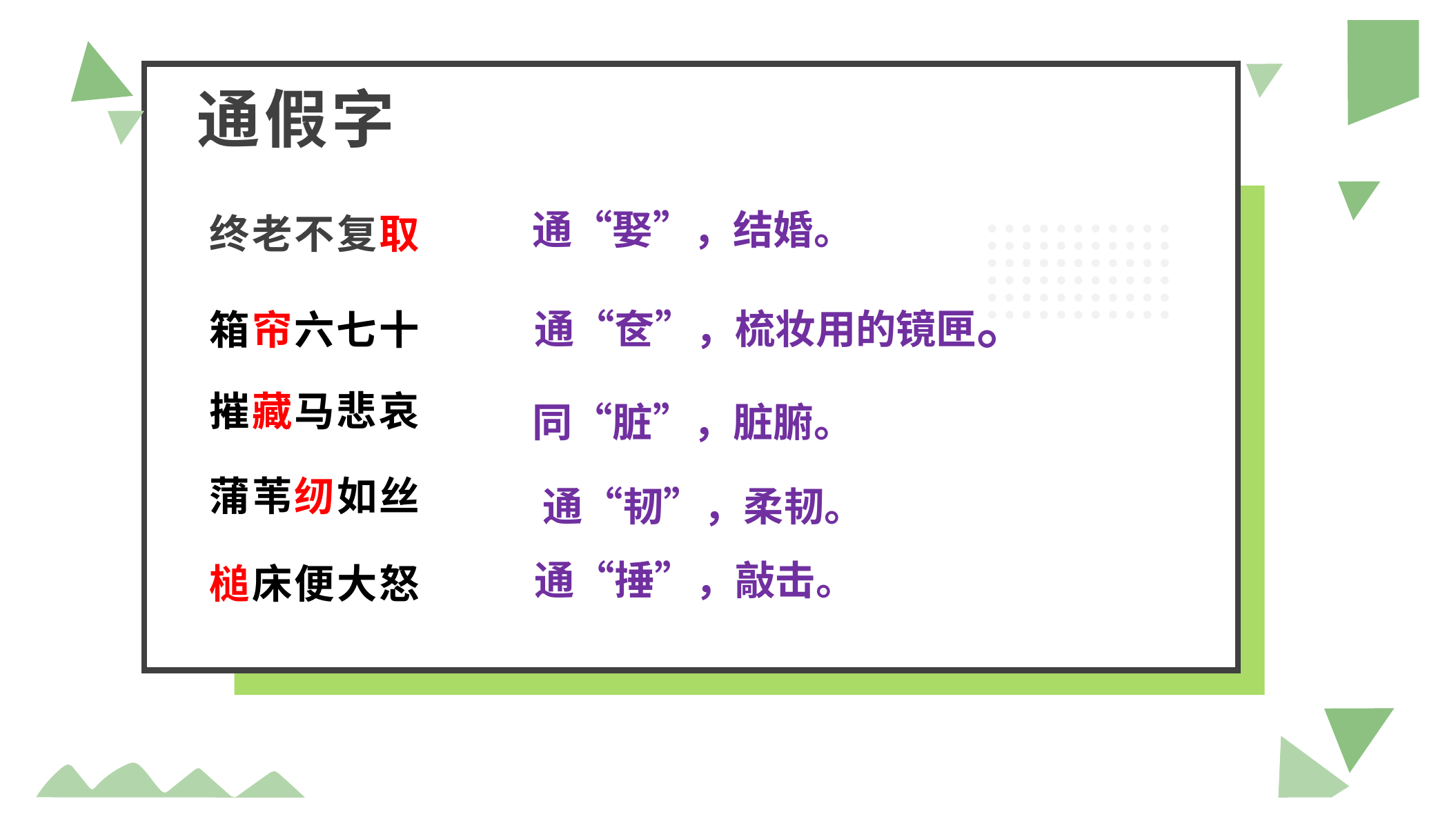

通假字

终老不复取
通“娶”，结婚。

箱帘六七十
通“奁”，梳妆用的镜匣。
摧藏马悲哀
同“脏”，脏腑。
蒲苇纫如丝
  通“韧”，柔韧。
槌床便大怒
通“捶”，敲击。